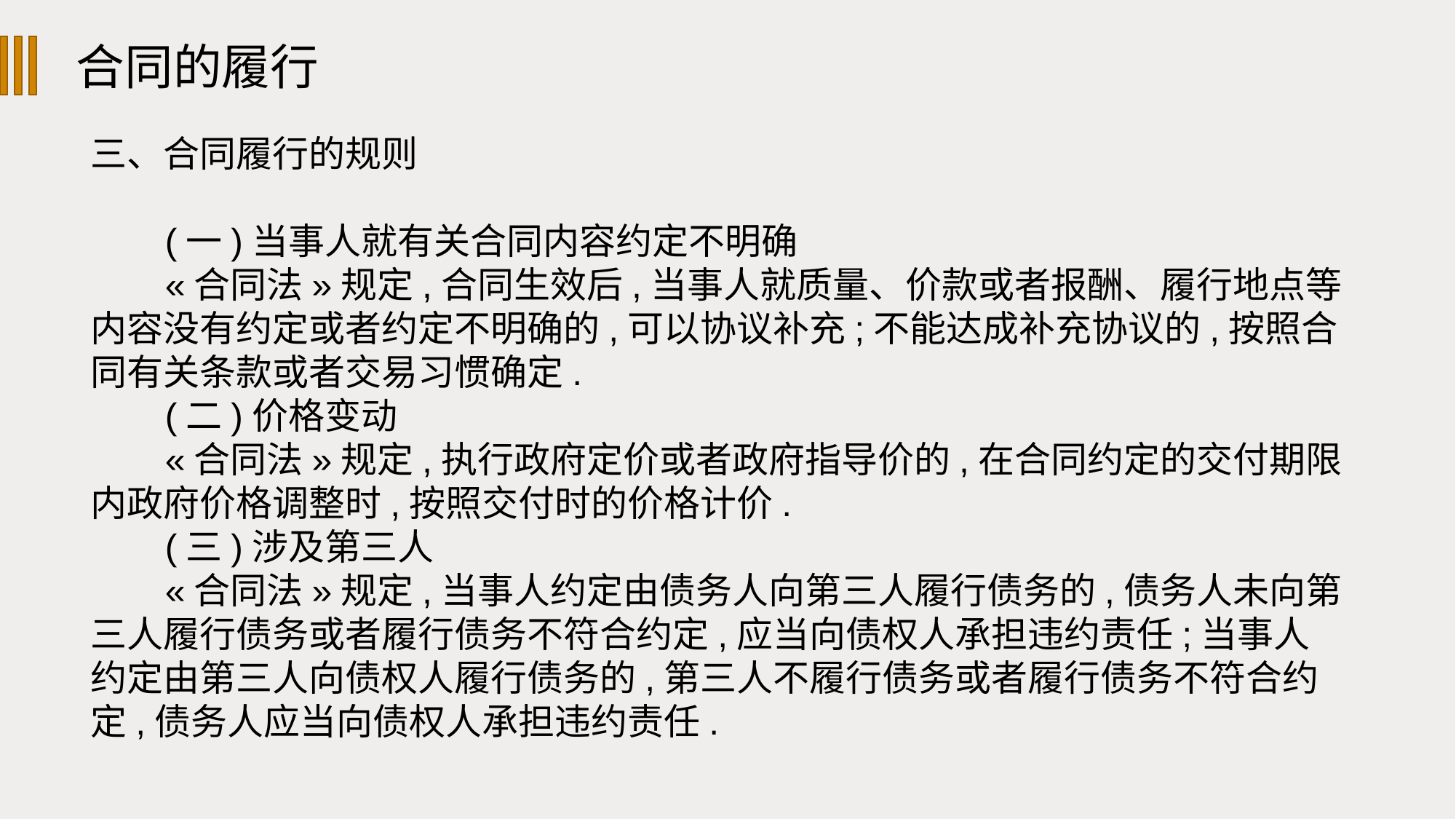

合同的履行

三、合同履行的规则

(一)当事人就有关合同内容约定不明确
«合同法»规定,合同生效后,当事人就质量、价款或者报酬、履行地点等内容没有约定或者约定不明确的,可以协议补充;不能达成补充协议的,按照合同有关条款或者交易习惯确定.
(二)价格变动
«合同法»规定,执行政府定价或者政府指导价的,在合同约定的交付期限内政府价格调整时,按照交付时的价格计价.
(三)涉及第三人
«合同法»规定,当事人约定由债务人向第三人履行债务的,债务人未向第三人履行债务或者履行债务不符合约定,应当向债权人承担违约责任;当事人约定由第三人向债权人履行债务的,第三人不履行债务或者履行债务不符合约定,债务人应当向债权人承担违约责任.